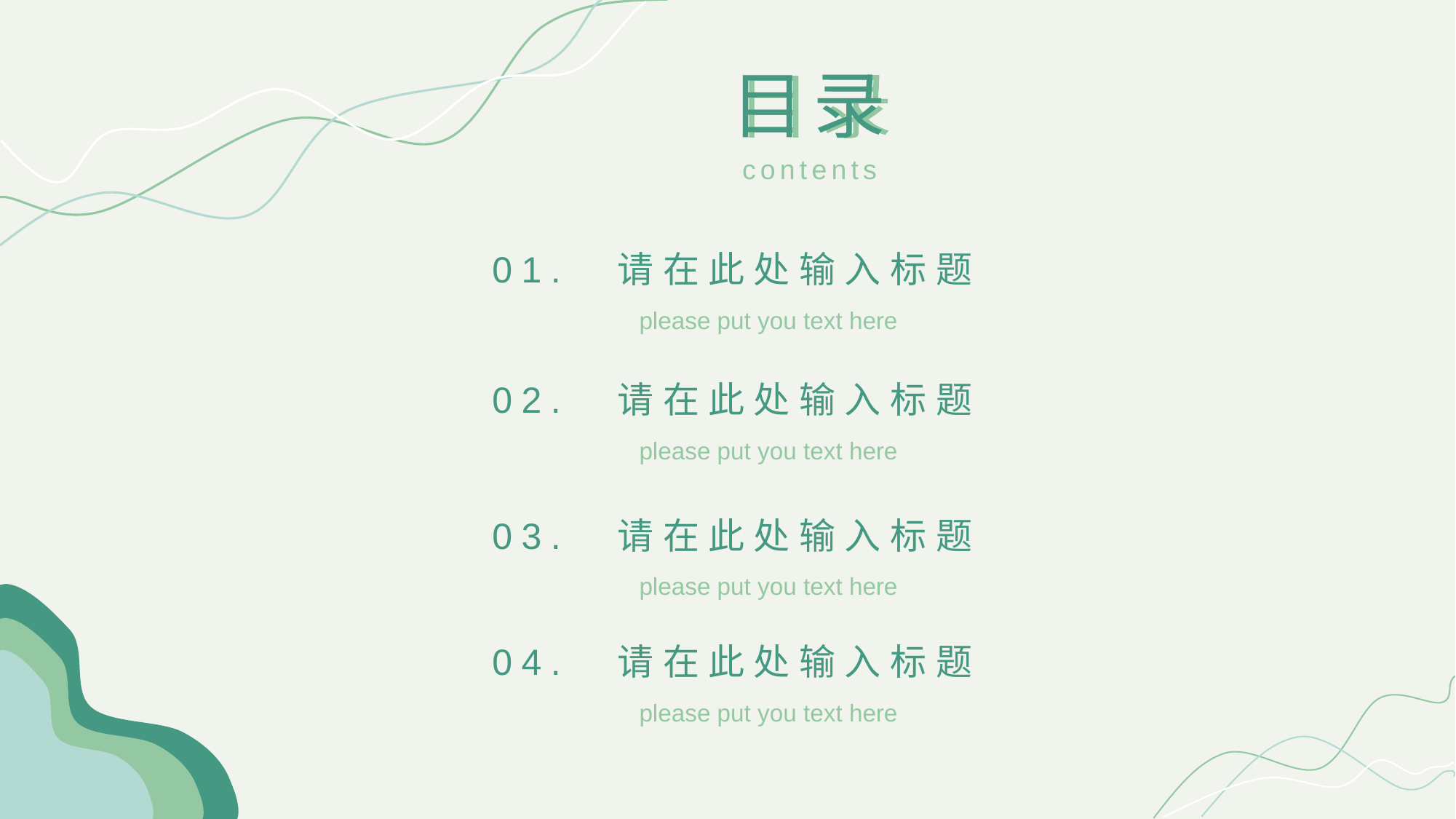

目录
contents
01.  请在此处输入标题
please put you text here
02.  请在此处输入标题
please put you text here
03.  请在此处输入标题
please put you text here

04.  请在此处输入标题
please put you text here